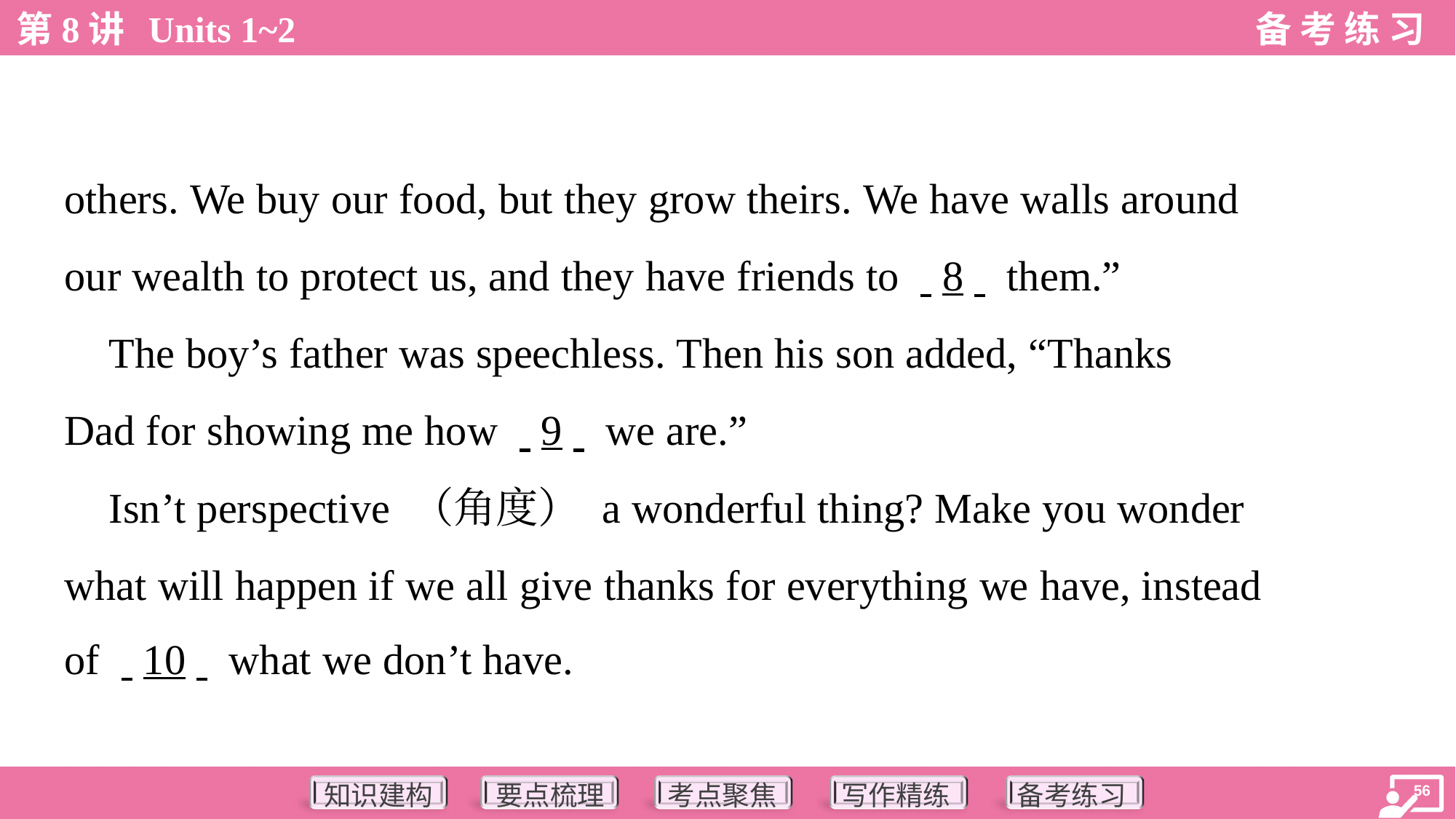

others. We buy our food, but they grow theirs. We have walls around
our wealth to protect us, and they have friends to . .8. . them.”
    The boy’s father was speechless. Then his son added, “Thanks
Dad for showing me how . .9. . we are.”
    Isn’t perspective （角度） a wonderful thing? Make you wonder
what will happen if we all give thanks for everything we have, instead
of . .10. . what we don’t have.